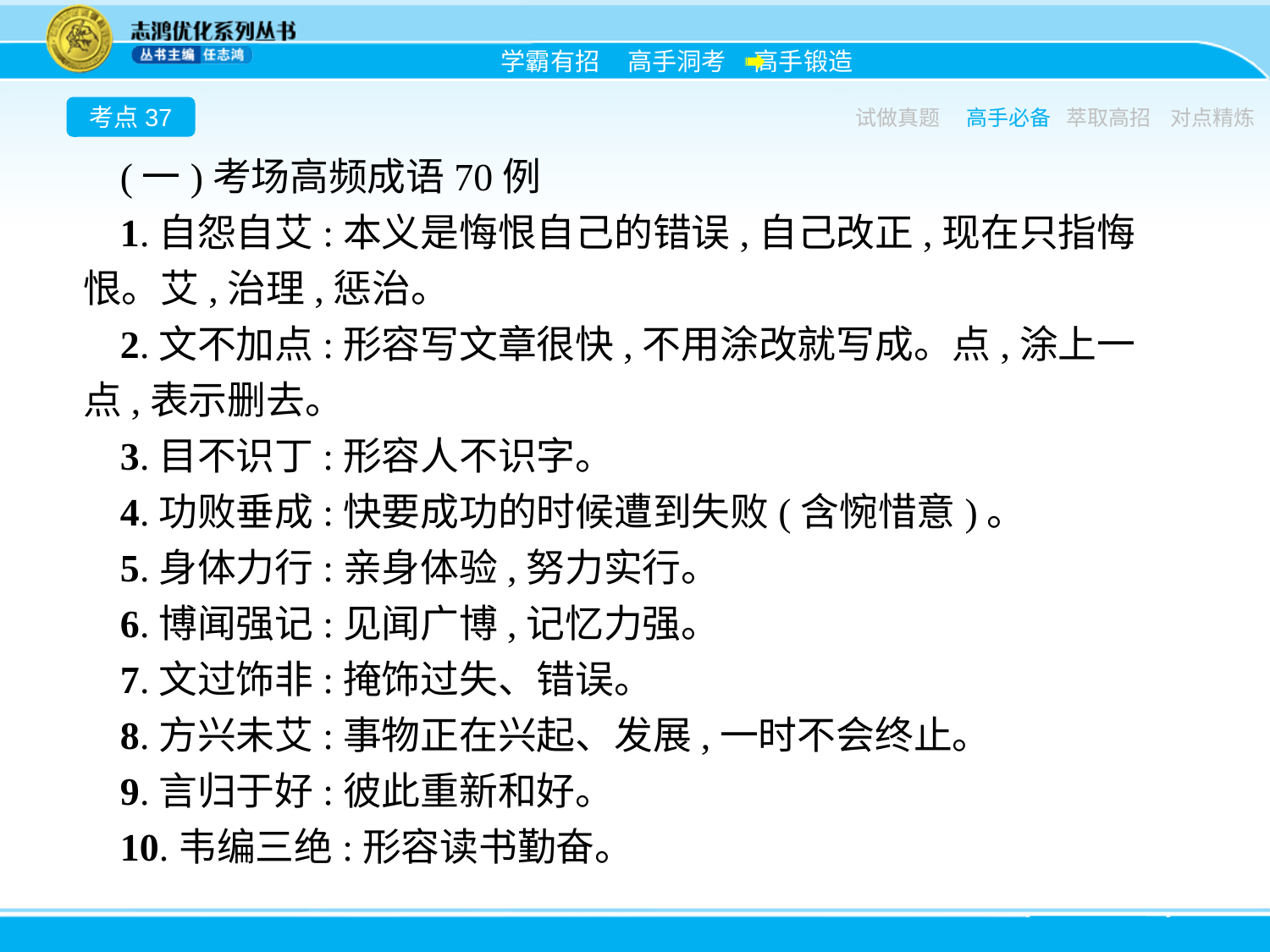

考点37
试做真题
高手必备
萃取高招
对点精炼
(一)考场高频成语70例
1.自怨自艾:本义是悔恨自己的错误,自己改正,现在只指悔恨。艾,治理,惩治。
2.文不加点:形容写文章很快,不用涂改就写成。点,涂上一点,表示删去。
3.目不识丁:形容人不识字。
4.功败垂成:快要成功的时候遭到失败(含惋惜意)。
5.身体力行:亲身体验,努力实行。
6.博闻强记:见闻广博,记忆力强。
7.文过饰非:掩饰过失、错误。
8.方兴未艾:事物正在兴起、发展,一时不会终止。
9.言归于好:彼此重新和好。
10.韦编三绝:形容读书勤奋。